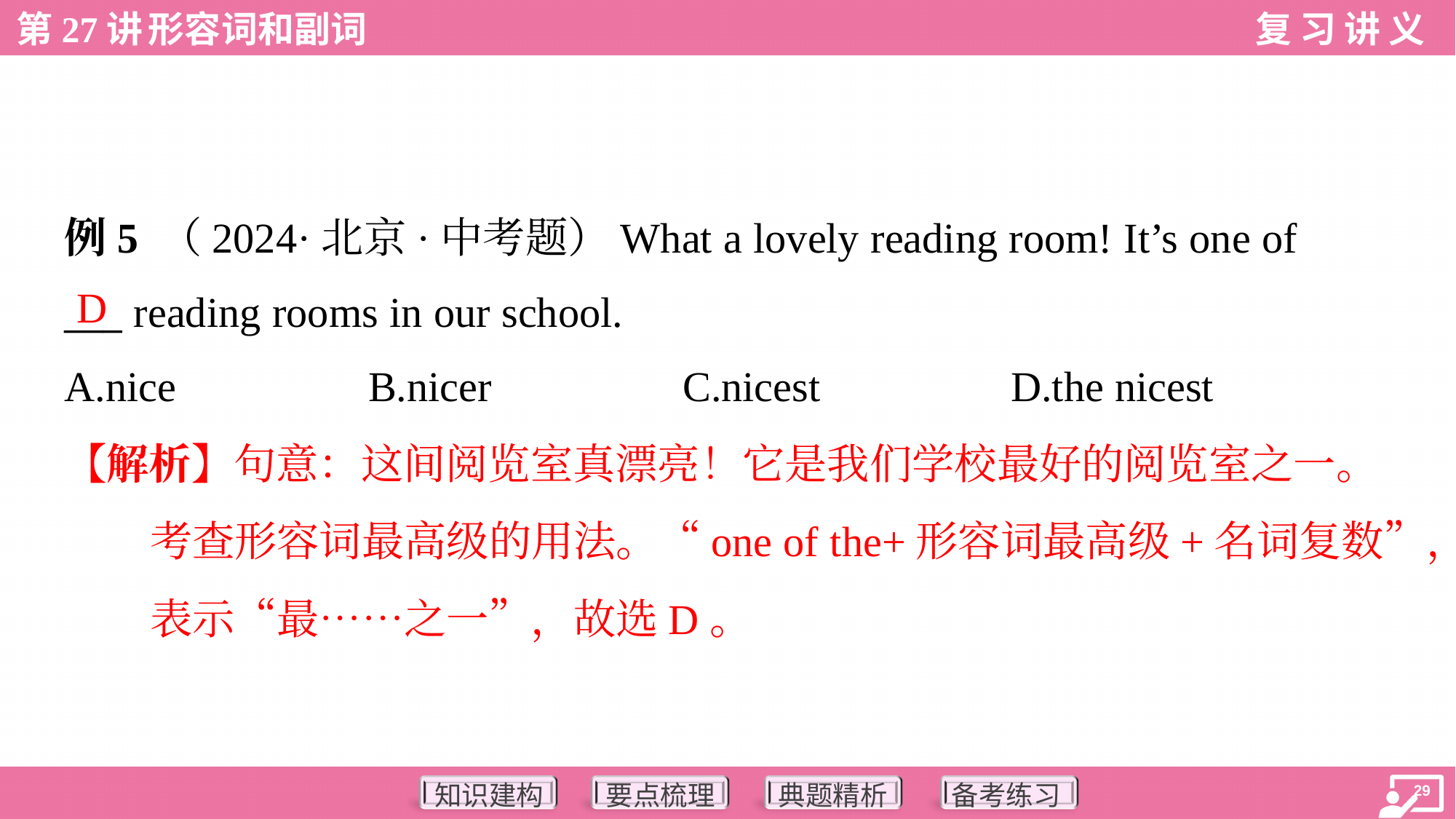

例5 （2024·北京·中考题）What a lovely reading room! It’s one of
___ reading rooms in our school.
D
A.nice	B.nicer	C.nicest	D.the nicest
【解析】句意：这间阅览室真漂亮！它是我们学校最好的阅览室之一。
考查形容词最高级的用法。“one of the+形容词最高级+名词复数”，
表示“最……之一”，故选D。